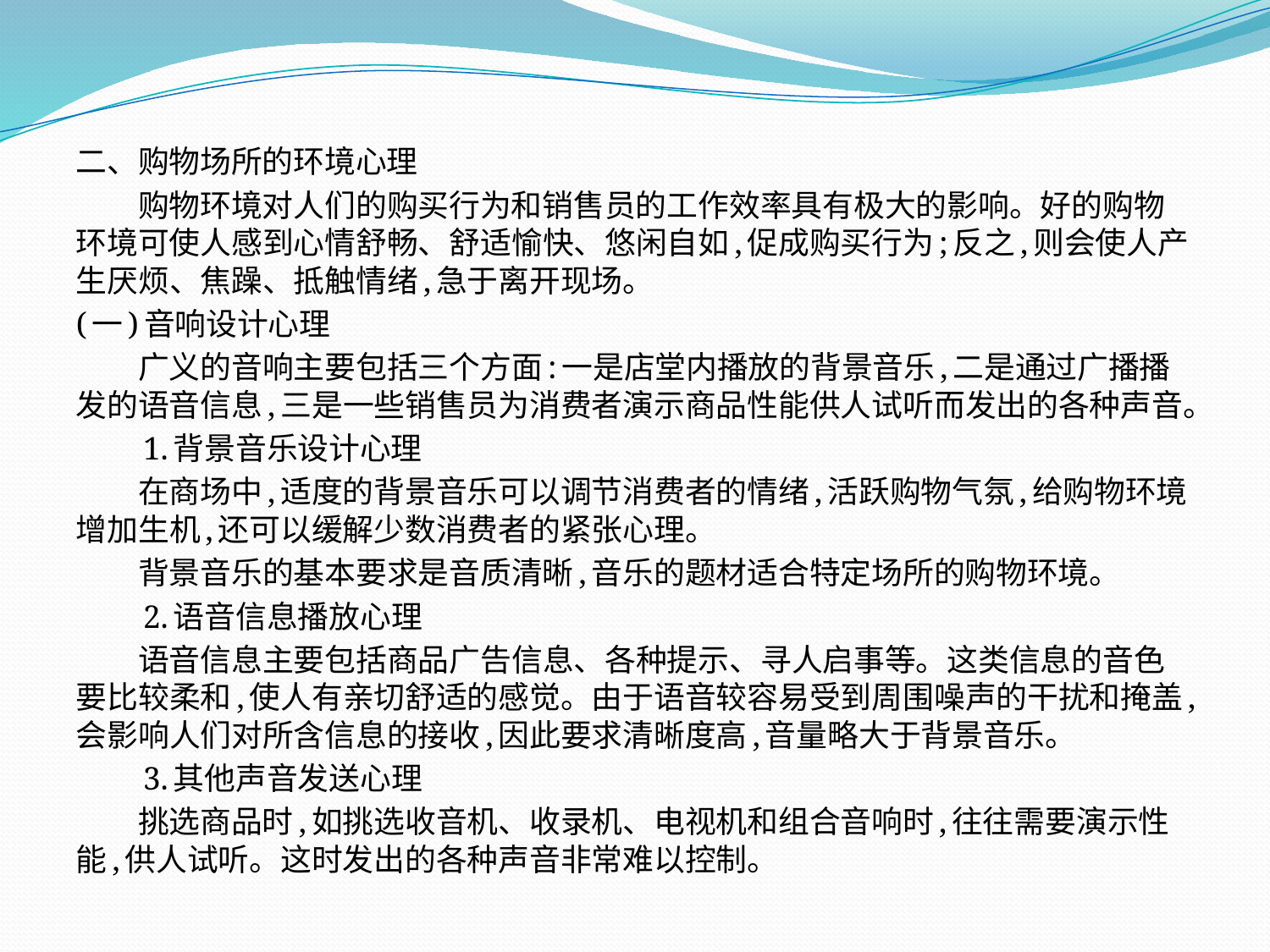

二、购物场所的环境心理
　　购物环境对人们的购买行为和销售员的工作效率具有极大的影响。好的购物环境可使人感到心情舒畅、舒适愉快、悠闲自如,促成购买行为;反之,则会使人产生厌烦、焦躁、抵触情绪,急于离开现场。
(一)音响设计心理
　　广义的音响主要包括三个方面:一是店堂内播放的背景音乐,二是通过广播播发的语音信息,三是一些销售员为消费者演示商品性能供人试听而发出的各种声音。
　　1.背景音乐设计心理
　　在商场中,适度的背景音乐可以调节消费者的情绪,活跃购物气氛,给购物环境增加生机,还可以缓解少数消费者的紧张心理。
　　背景音乐的基本要求是音质清晰,音乐的题材适合特定场所的购物环境。
　　2.语音信息播放心理
　　语音信息主要包括商品广告信息、各种提示、寻人启事等。这类信息的音色要比较柔和,使人有亲切舒适的感觉。由于语音较容易受到周围噪声的干扰和掩盖,会影响人们对所含信息的接收,因此要求清晰度高,音量略大于背景音乐。
　　3.其他声音发送心理
　　挑选商品时,如挑选收音机、收录机、电视机和组合音响时,往往需要演示性能,供人试听。这时发出的各种声音非常难以控制。